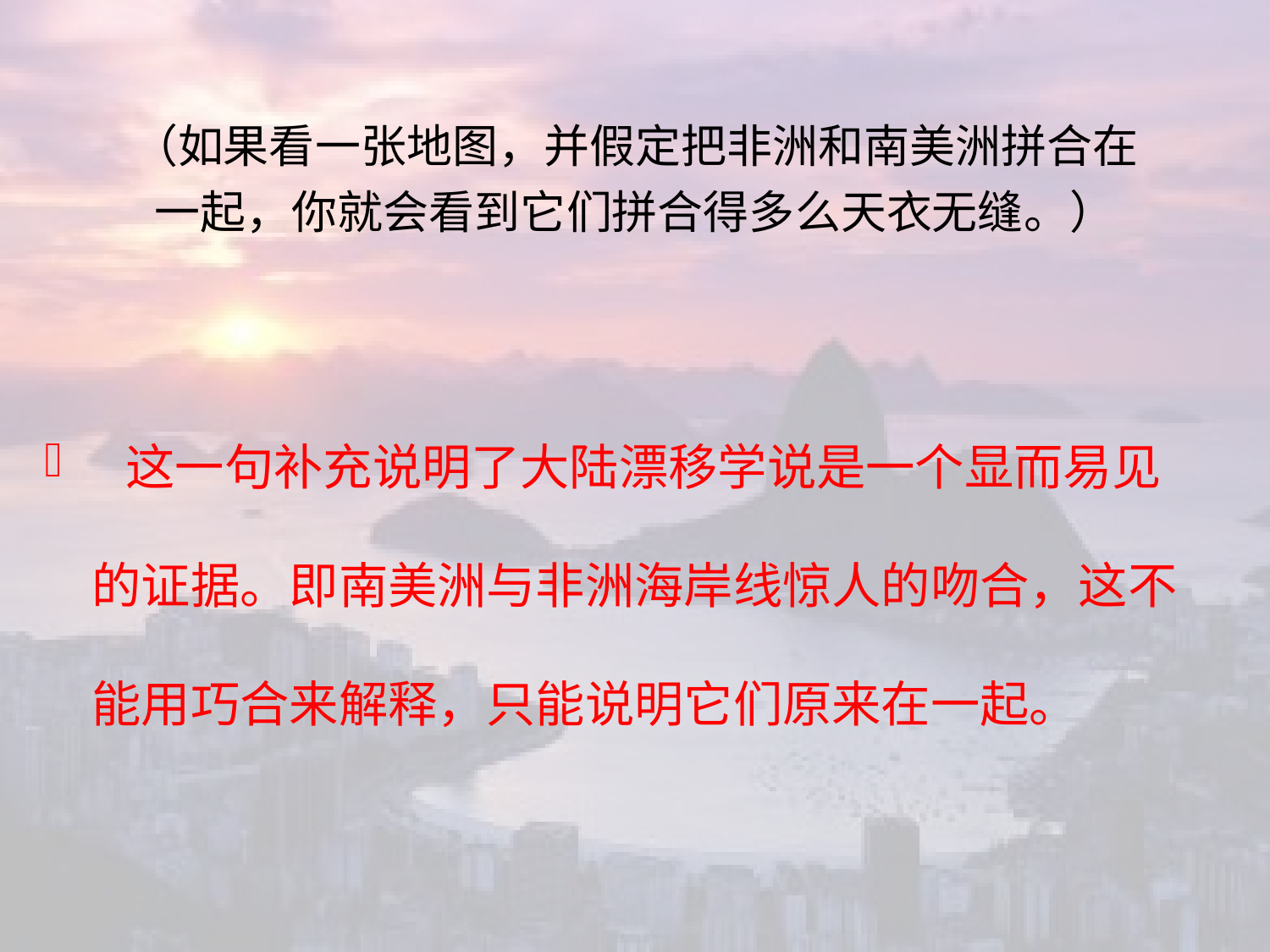

# （如果看一张地图，并假定把非洲和南美洲拼合在一起，你就会看到它们拼合得多么天衣无缝。）
  这一句补充说明了大陆漂移学说是一个显而易见的证据。即南美洲与非洲海岸线惊人的吻合，这不能用巧合来解释，只能说明它们原来在一起。